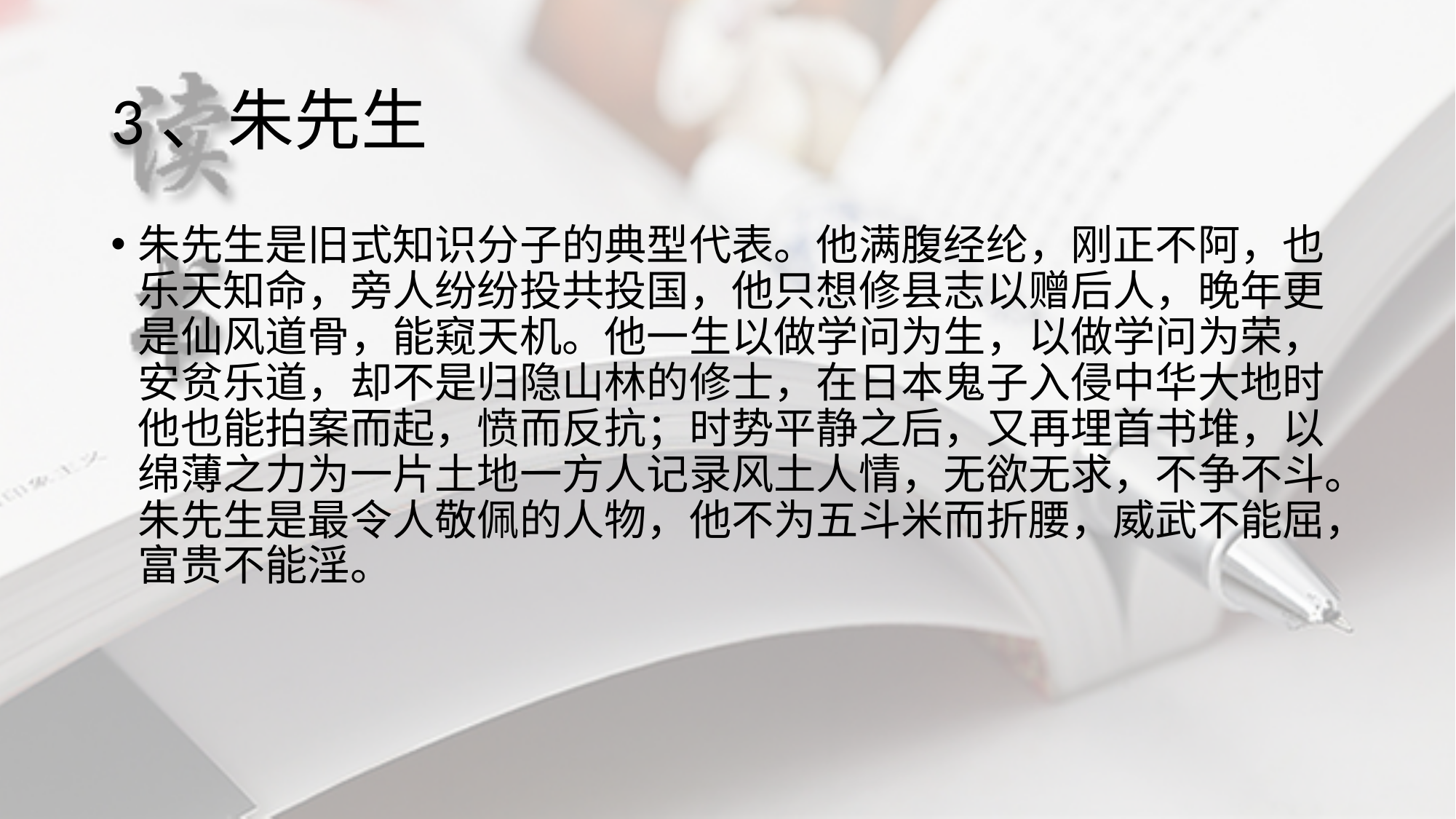

# 3、朱先生
朱先生是旧式知识分子的典型代表。他满腹经纶，刚正不阿，也乐天知命，旁人纷纷投共投国，他只想修县志以赠后人，晚年更是仙风道骨，能窥天机。他一生以做学问为生，以做学问为荣，安贫乐道，却不是归隐山林的修士，在日本鬼子入侵中华大地时他也能拍案而起，愤而反抗；时势平静之后，又再埋首书堆，以绵薄之力为一片土地一方人记录风土人情，无欲无求，不争不斗。朱先生是最令人敬佩的人物，他不为五斗米而折腰，威武不能屈，富贵不能淫。